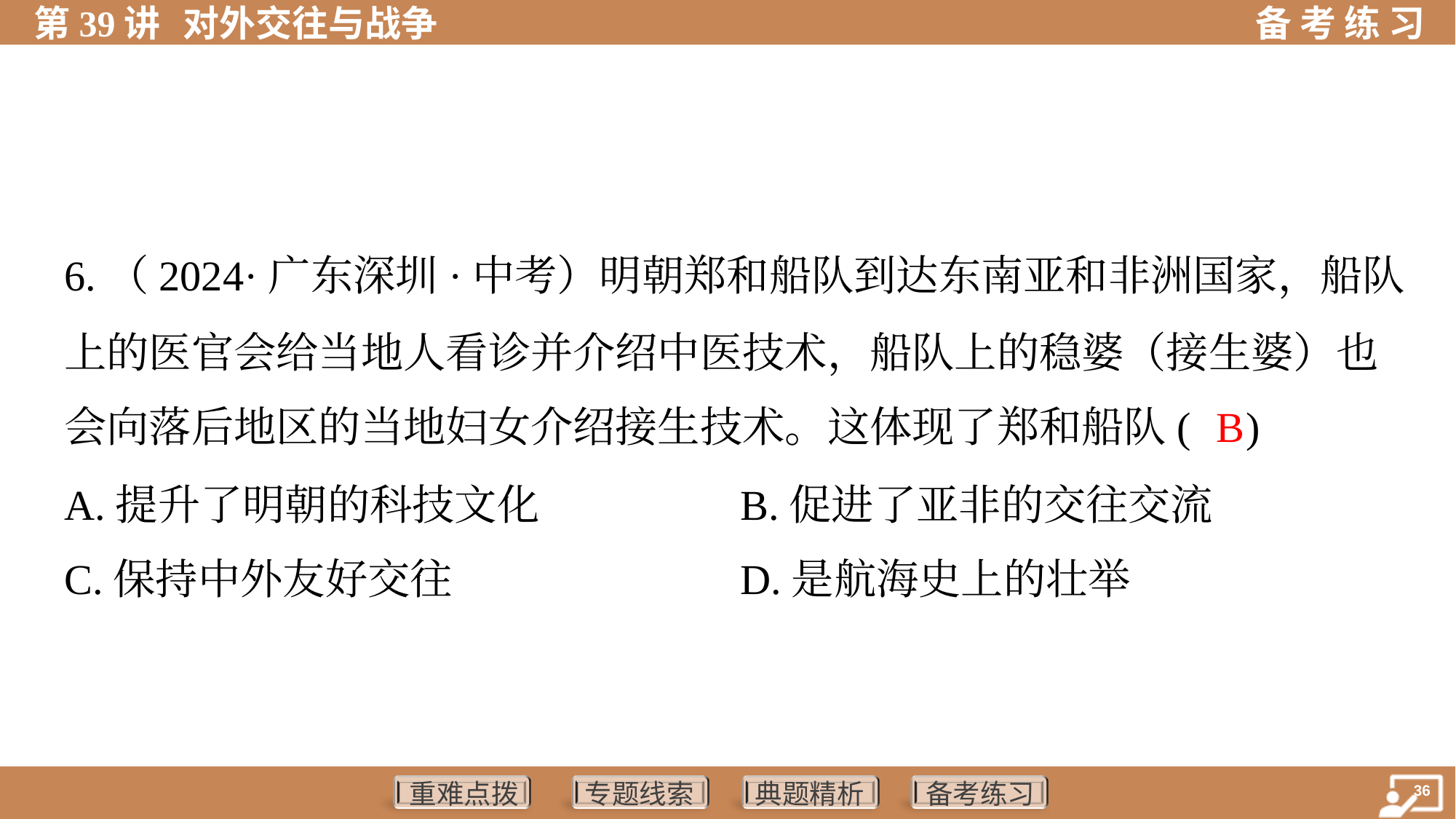

6.（2024·广东深圳·中考）明朝郑和船队到达东南亚和非洲国家，船队
上的医官会给当地人看诊并介绍中医技术，船队上的稳婆（接生婆）也
会向落后地区的当地妇女介绍接生技术。这体现了郑和船队(     )
B
A.提升了明朝的科技文化	B.促进了亚非的交往交流
C.保持中外友好交往	D.是航海史上的壮举